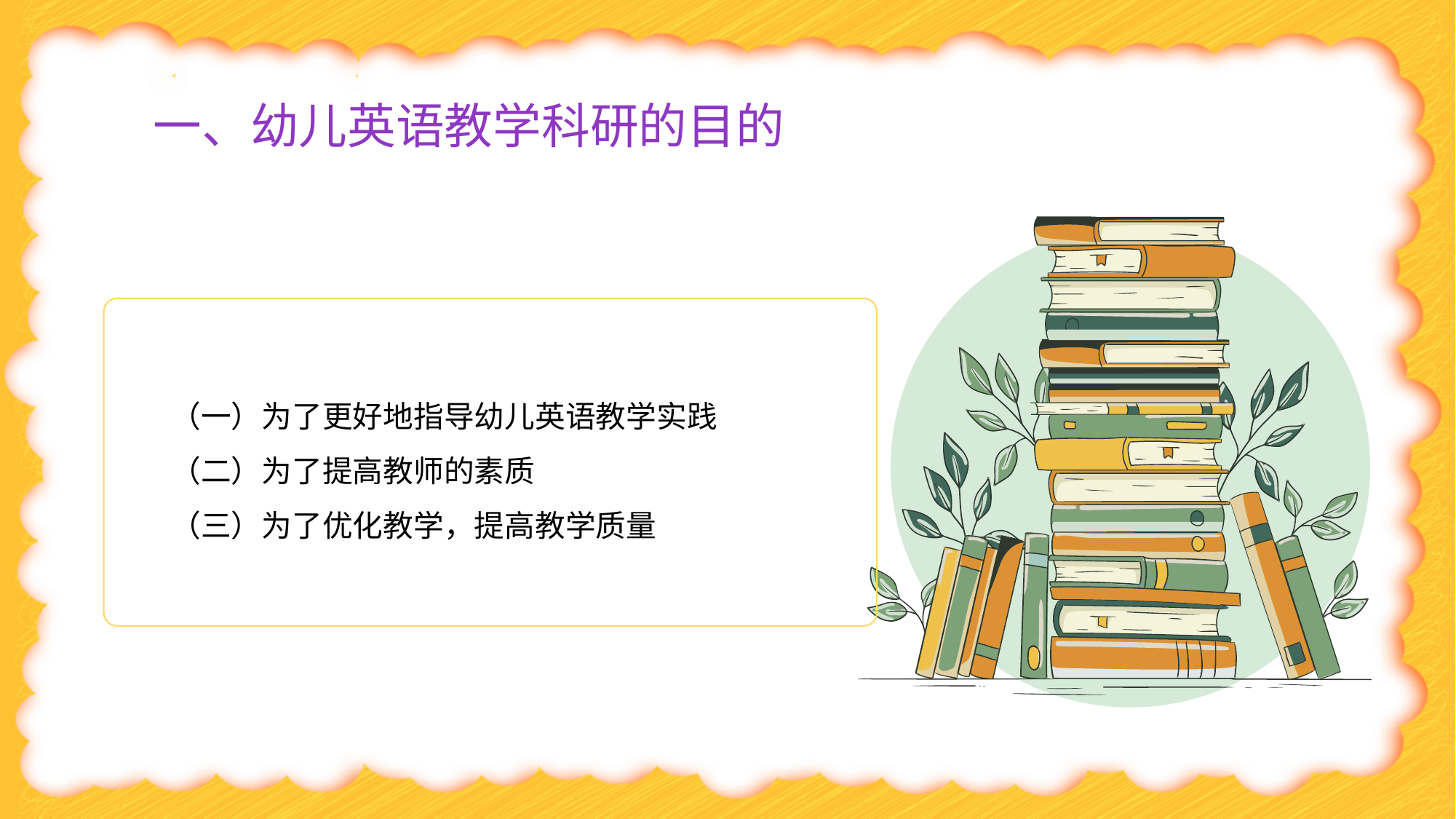

# 一、幼儿英语教学科研的目的

（一）为了更好地指导幼儿英语教学实践
（二）为了提高教师的素质
（三）为了优化教学，提高教学质量